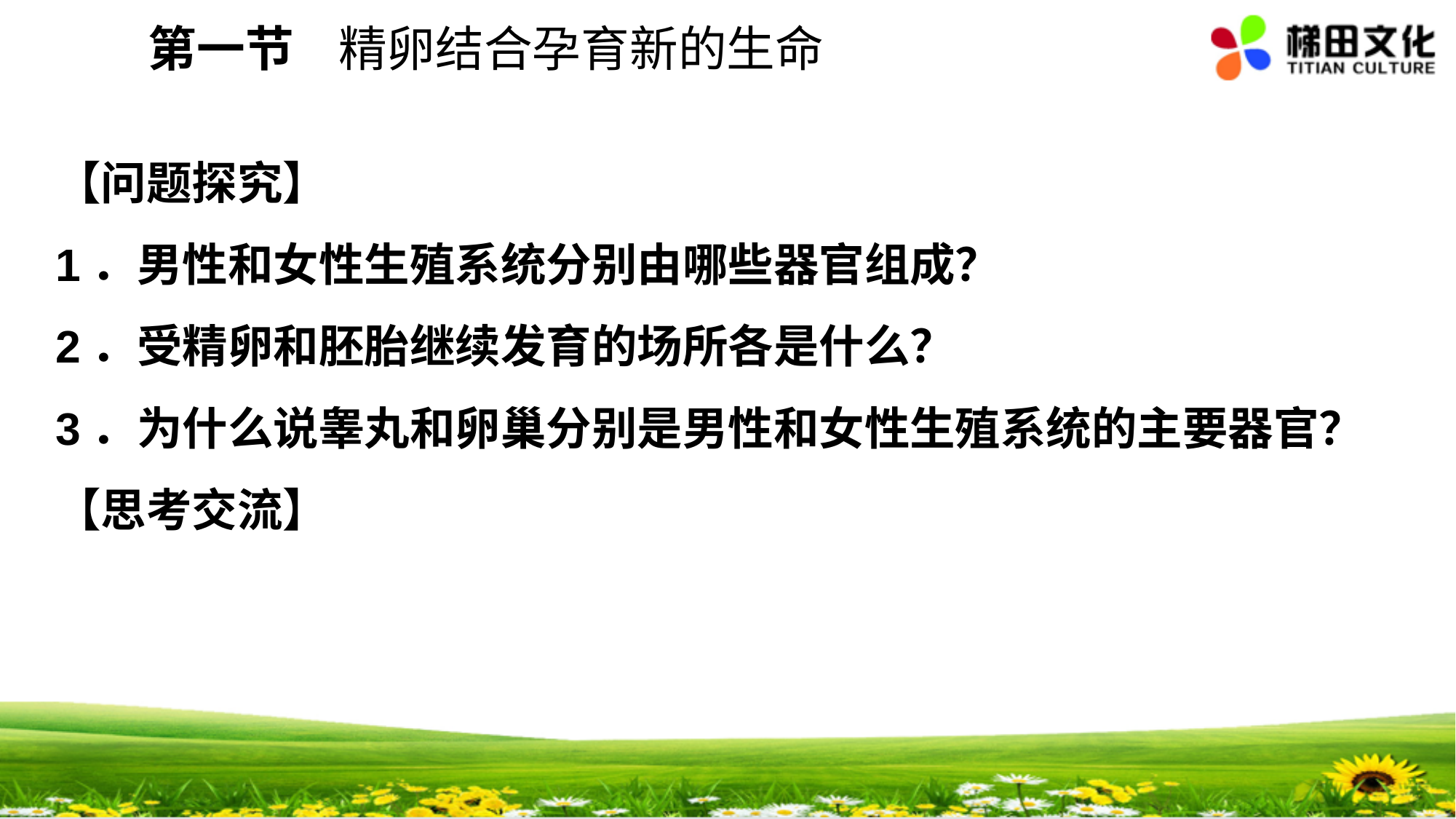

第一节    精卵结合孕育新的生命
【问题探究】
1．男性和女性生殖系统分别由哪些器官组成？
2．受精卵和胚胎继续发育的场所各是什么？
3．为什么说睾丸和卵巢分别是男性和女性生殖系统的主要器官？
【思考交流】